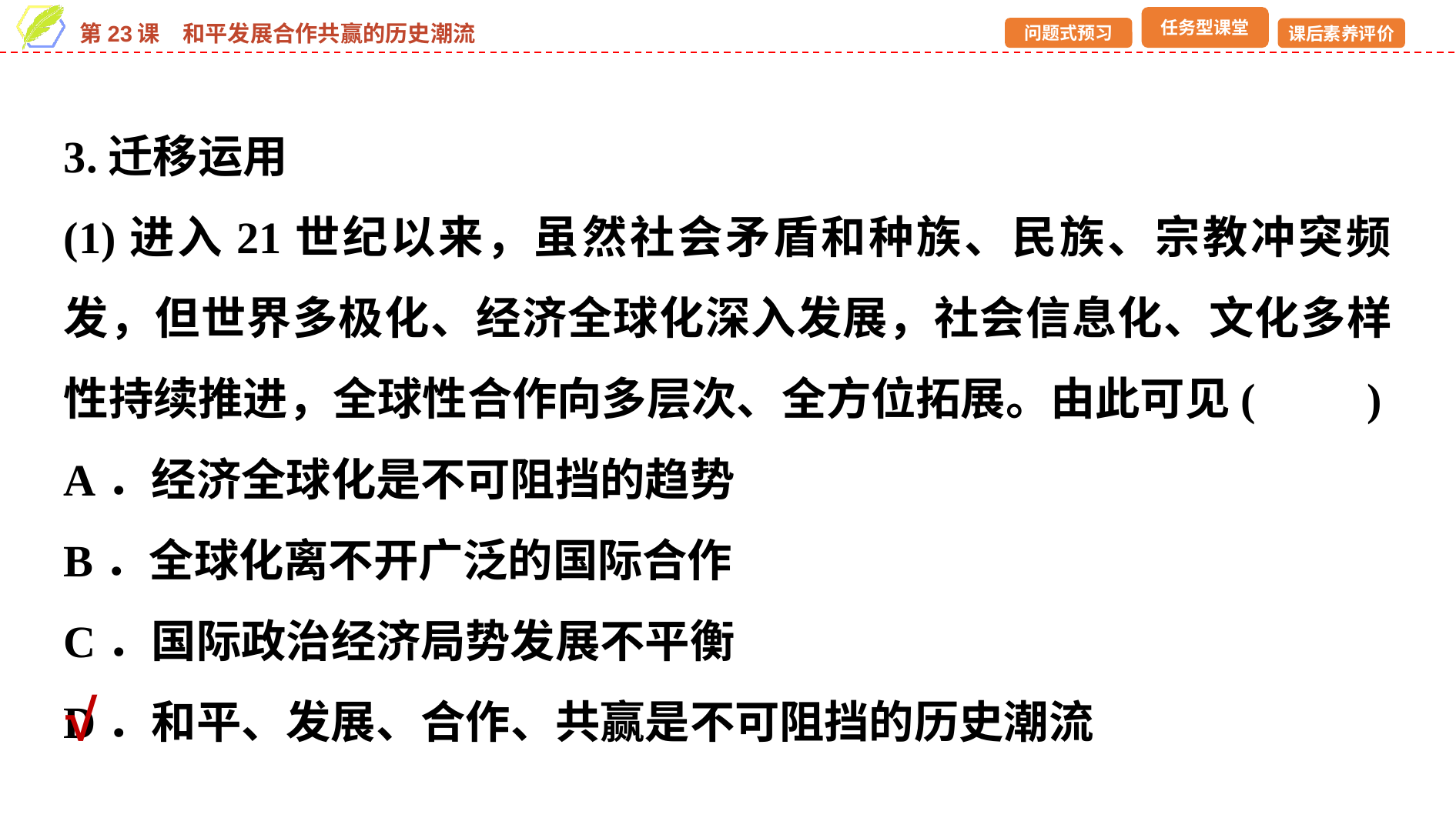

3.迁移运用
(1)进入21世纪以来，虽然社会矛盾和种族、民族、宗教冲突频发，但世界多极化、经济全球化深入发展，社会信息化、文化多样性持续推进，全球性合作向多层次、全方位拓展。由此可见(　　)
A．经济全球化是不可阻挡的趋势
B．全球化离不开广泛的国际合作
C．国际政治经济局势发展不平衡
D．和平、发展、合作、共赢是不可阻挡的历史潮流
√